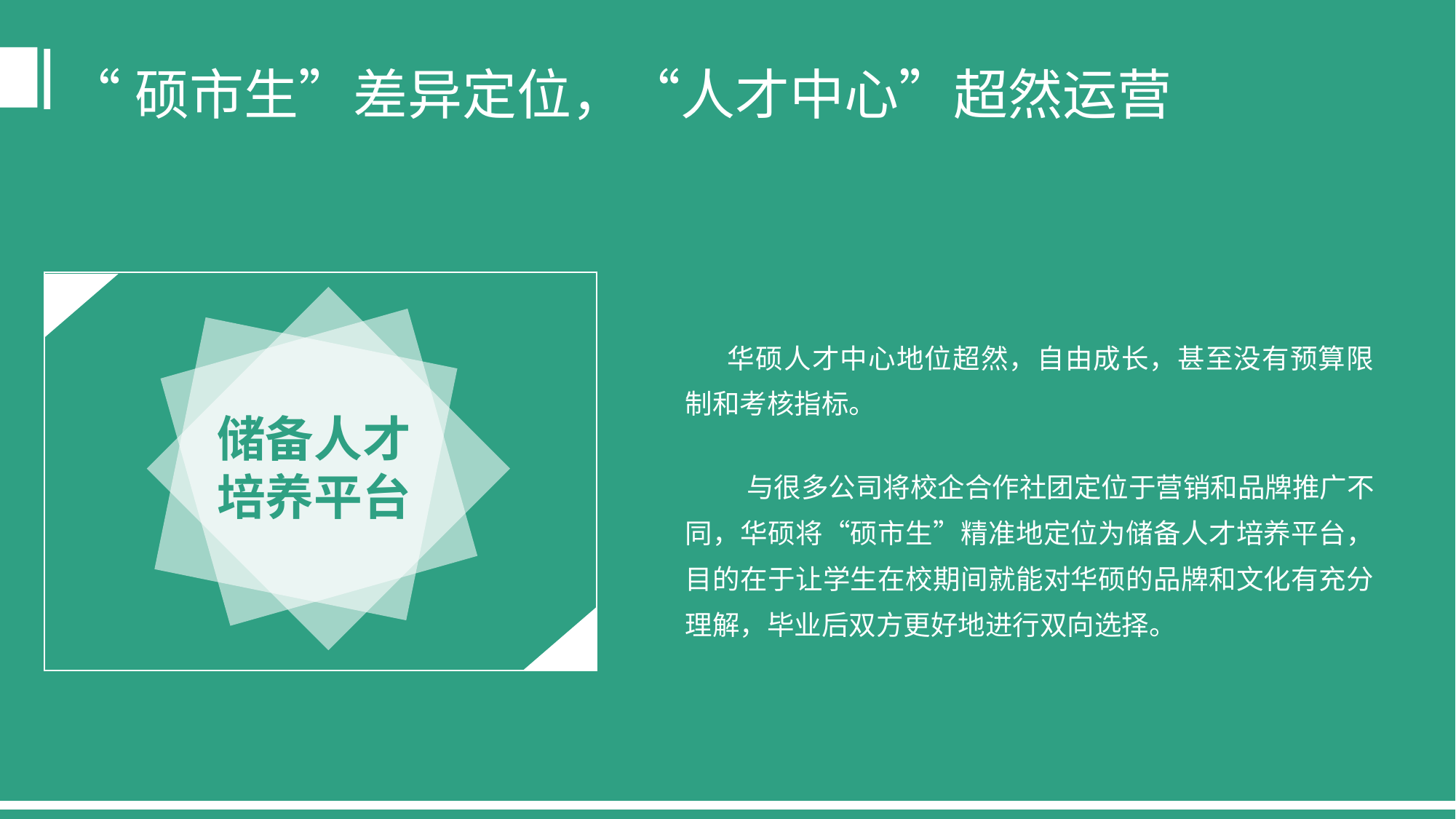

“硕市生”差异定位，“人才中心”超然运营

华硕人才中心地位超然，自由成长，甚至没有预算限制和考核指标。
储备人才
培养平台
  与很多公司将校企合作社团定位于营销和品牌推广不同，华硕将“硕市生”精准地定位为储备人才培养平台， 目的在于让学生在校期间就能对华硕的品牌和文化有充分理解，毕业后双方更好地进行双向选择。